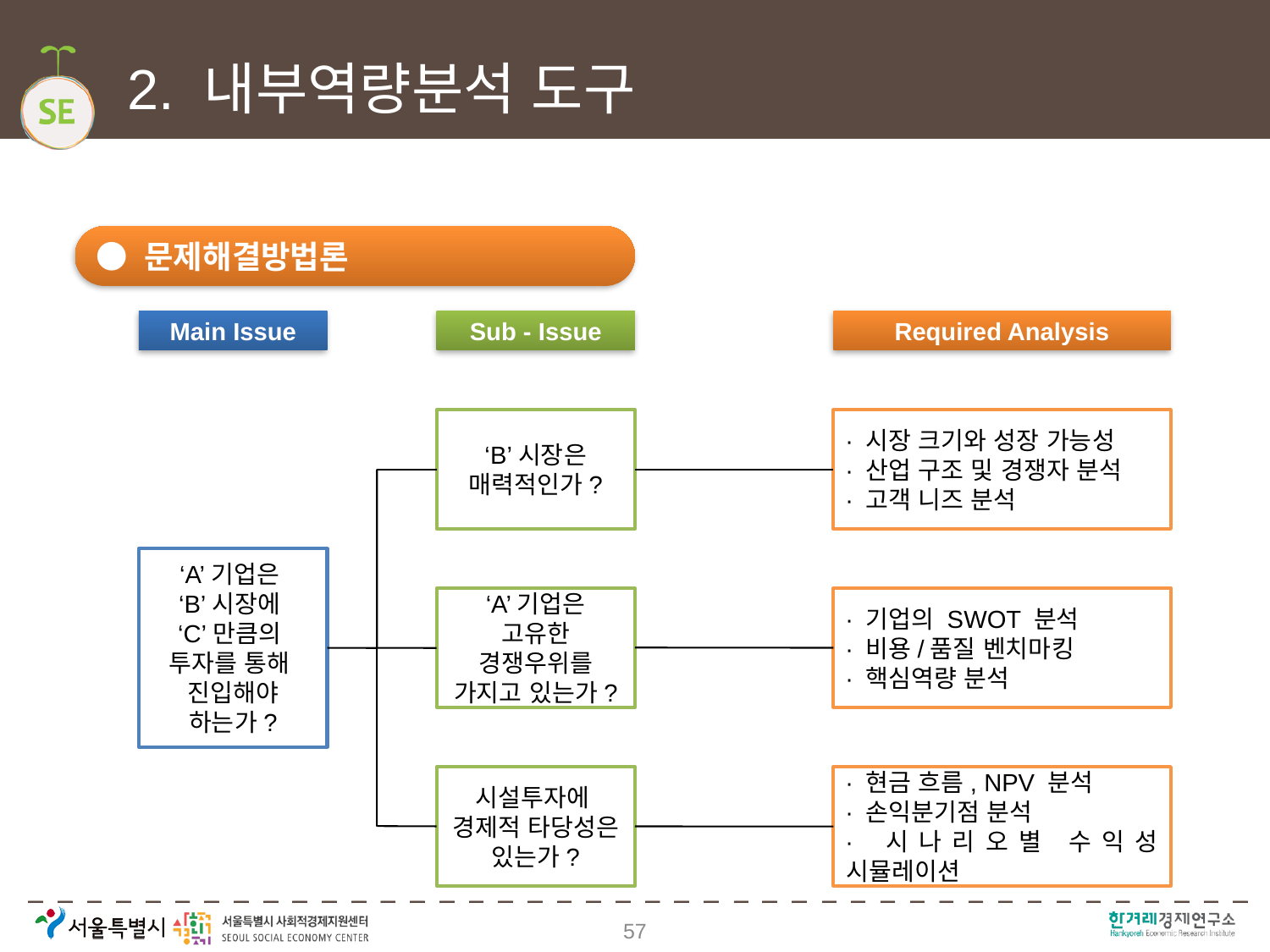

# 2. 내부역량분석 도구
● 문제해결방법론
Main Issue
Sub - Issue
Required Analysis
‘B’시장은
매력적인가?
∙ 시장 크기와 성장 가능성
∙ 산업 구조 및 경쟁자 분석
∙ 고객 니즈 분석
‘A’기업은
‘B’시장에
‘C’만큼의
투자를 통해
진입해야 하는가?
‘A’기업은
고유한 경쟁우위를 가지고 있는가?
∙ 기업의 SWOT 분석
∙ 비용/품질 벤치마킹
∙ 핵심역량 분석
시설투자에
경제적 타당성은 있는가?
∙ 현금 흐름, NPV 분석
∙ 손익분기점 분석
∙ 시나리오별 수익성 시뮬레이션
57